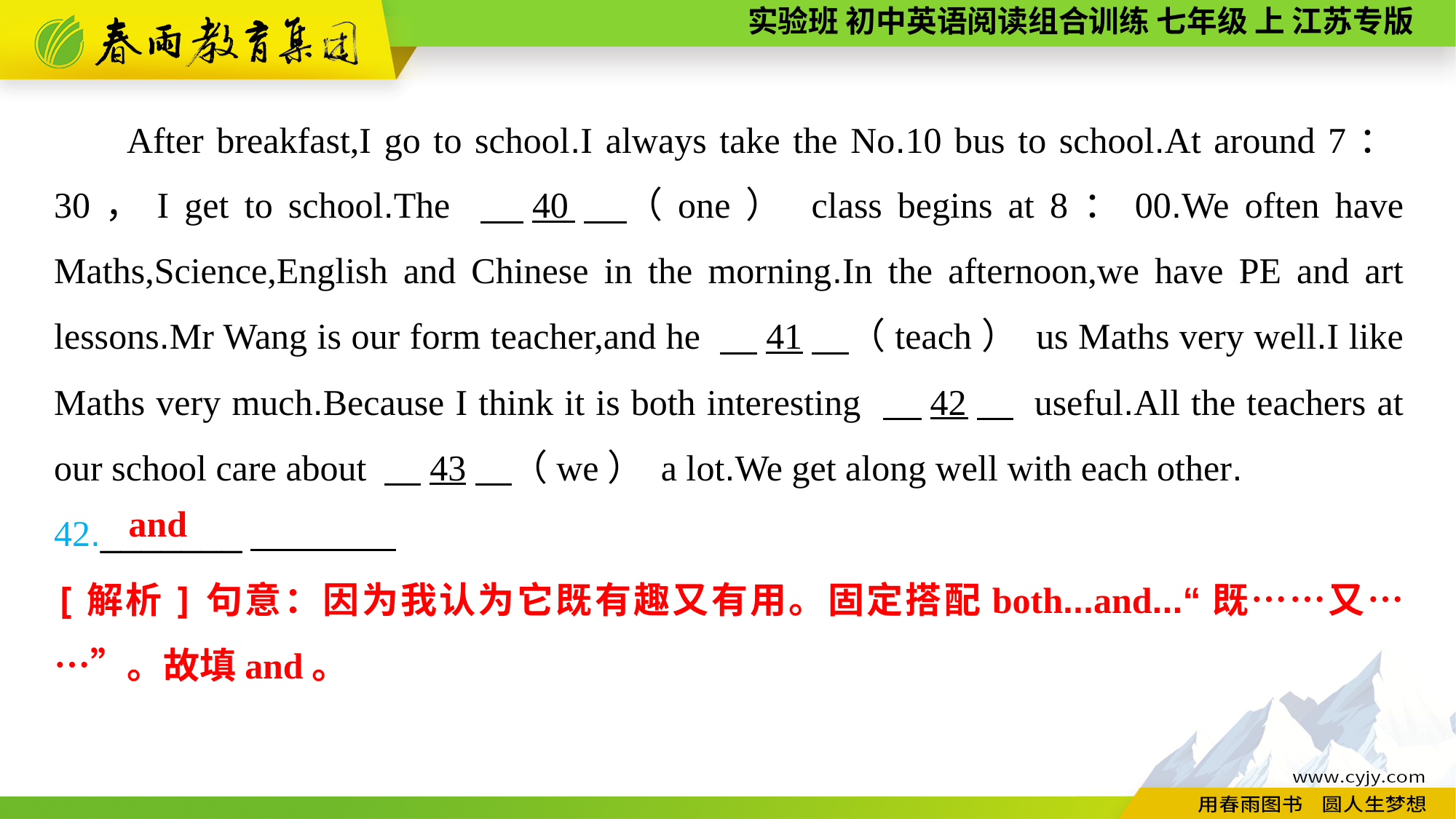

After breakfast,I go to school.I always take the No.10 bus to school.At around 7：30，I get to school.The 　40　（one） class begins at 8：00.We often have Maths,Science,English and Chinese in the morning.In the afternoon,we have PE and art lessons.Mr Wang is our form teacher,and he 　41　（teach） us Maths very well.I like Maths very much.Because I think it is both interesting 　42　 useful.All the teachers at our school care about 　43　（we） a lot.We get along well with each other.
42._______
and
[解析]句意：因为我认为它既有趣又有用。固定搭配both...and...“既……又……”。故填and。